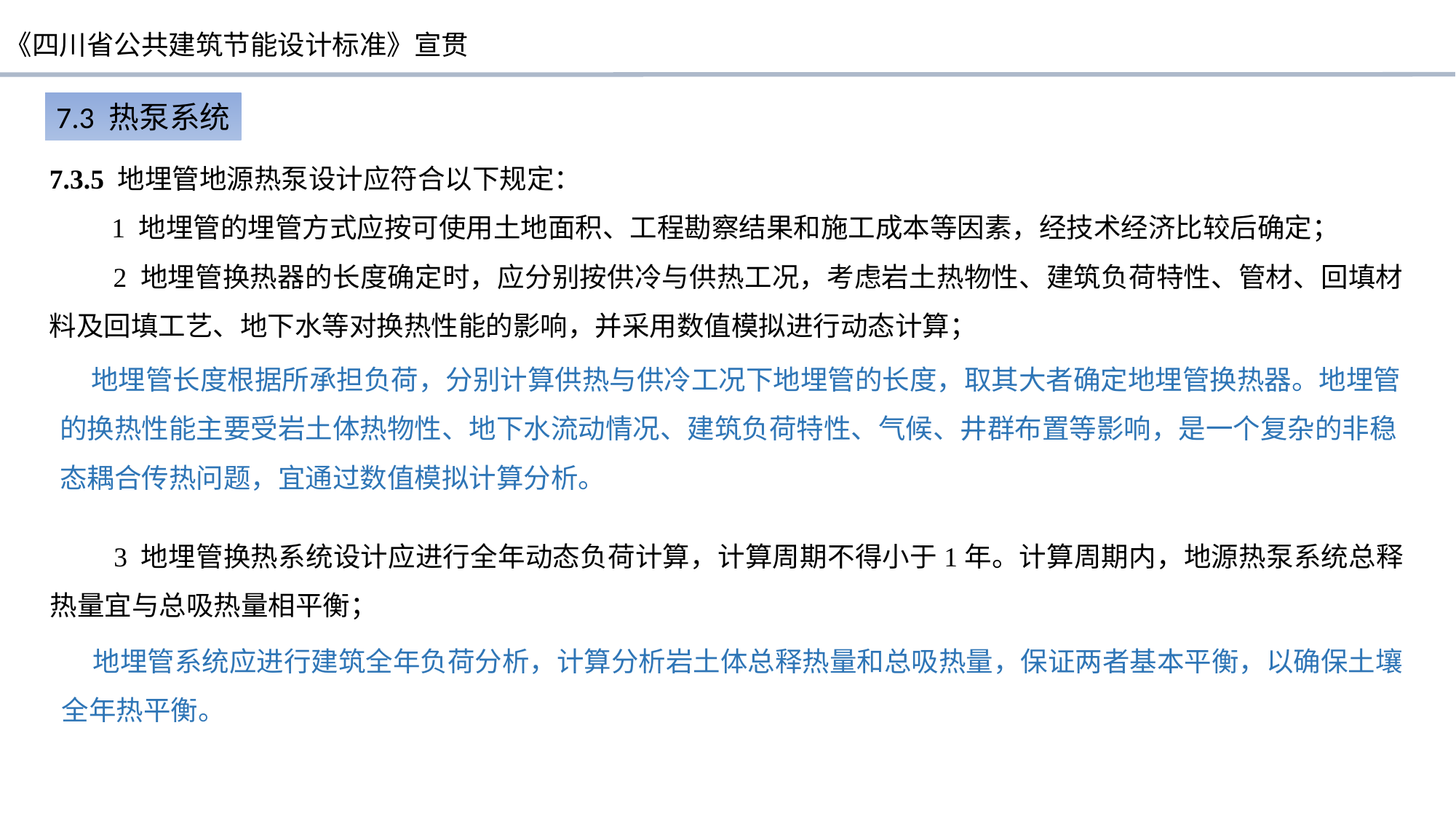

7.3 热泵系统
7.3.5 地埋管地源热泵设计应符合以下规定：
         1 地埋管的埋管方式应按可使用土地面积、工程勘察结果和施工成本等因素，经技术经济比较后确定；
         2 地埋管换热器的长度确定时，应分别按供冷与供热工况，考虑岩土热物性、建筑负荷特性、管材、回填材料及回填工艺、地下水等对换热性能的影响，并采用数值模拟进行动态计算；
    地埋管长度根据所承担负荷，分别计算供热与供冷工况下地埋管的长度，取其大者确定地埋管换热器。地埋管的换热性能主要受岩土体热物性、地下水流动情况、建筑负荷特性、气候、井群布置等影响，是一个复杂的非稳态耦合传热问题，宜通过数值模拟计算分析。
         3 地埋管换热系统设计应进行全年动态负荷计算，计算周期不得小于1年。计算周期内，地源热泵系统总释热量宜与总吸热量相平衡；
    地埋管系统应进行建筑全年负荷分析，计算分析岩土体总释热量和总吸热量，保证两者基本平衡，以确保土壤全年热平衡。